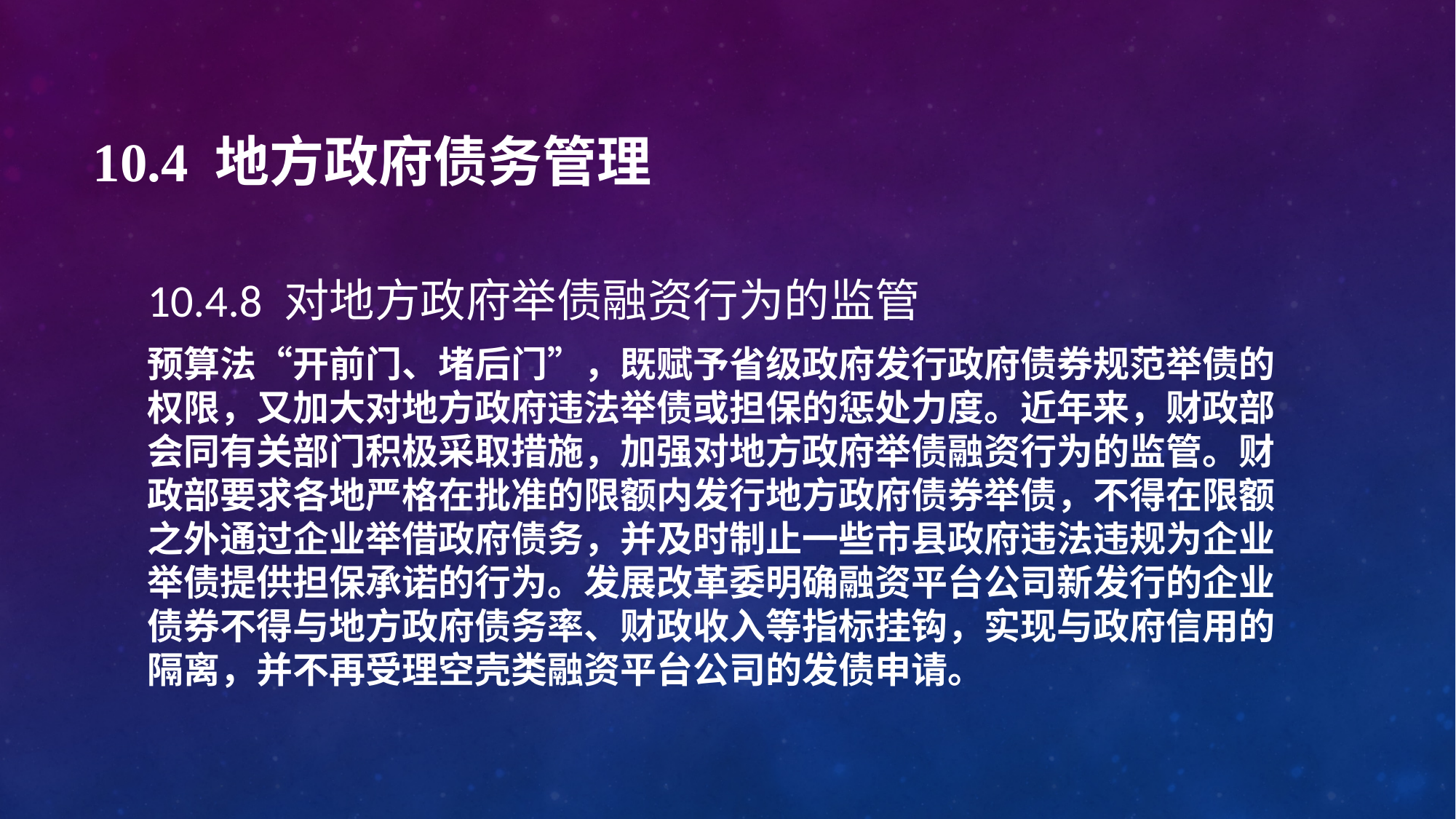

# 10.4 地方政府债务管理
10.4.8 对地方政府举债融资行为的监管
预算法“开前门、堵后门”，既赋予省级政府发行政府债券规范举债的权限，又加大对地方政府违法举债或担保的惩处力度。近年来，财政部会同有关部门积极采取措施，加强对地方政府举债融资行为的监管。财政部要求各地严格在批准的限额内发行地方政府债券举债，不得在限额之外通过企业举借政府债务，并及时制止一些市县政府违法违规为企业举债提供担保承诺的行为。发展改革委明确融资平台公司新发行的企业债券不得与地方政府债务率、财政收入等指标挂钩，实现与政府信用的隔离，并不再受理空壳类融资平台公司的发债申请。